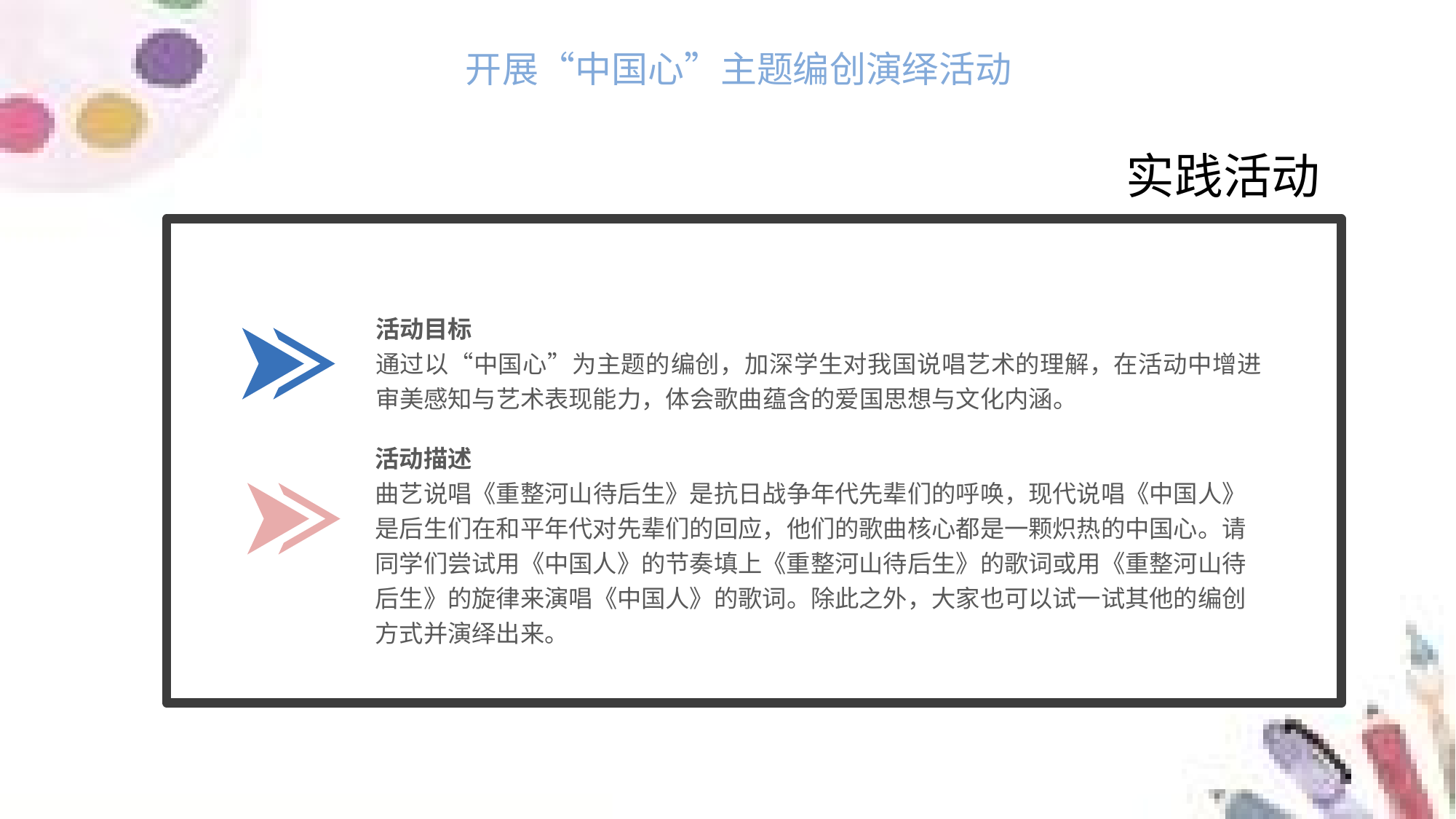

开展“中国心”主题编创演绎活动
实践活动

活动目标
通过以“中国心”为主题的编创，加深学生对我国说唱艺术的理解，在活动中增进审美感知与艺术表现能力，体会歌曲蕴含的爱国思想与文化内涵。

活动描述
曲艺说唱《重整河山待后生》是抗日战争年代先辈们的呼唤，现代说唱《中国人》是后生们在和平年代对先辈们的回应，他们的歌曲核心都是一颗炽热的中国心。请同学们尝试用《中国人》的节奏填上《重整河山待后生》的歌词或用《重整河山待后生》的旋律来演唱《中国人》的歌词。除此之外，大家也可以试一试其他的编创方式并演绎出来。